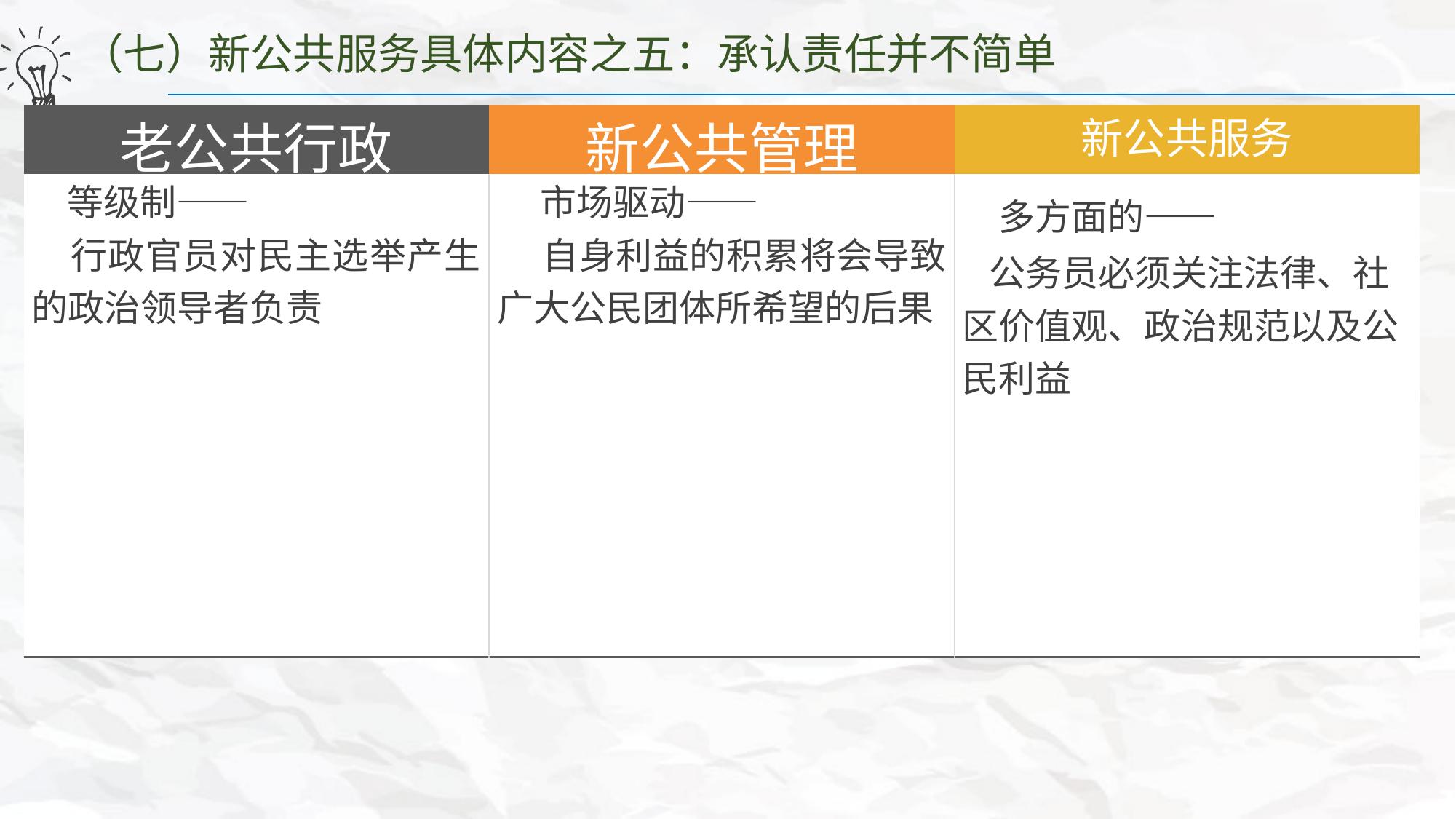

（七）新公共服务具体内容之五：承认责任并不简单

1、传统的争论
弗里德里克和芬纳之争
| 老公共行政 | 新公共管理 | 新公共服务 |
| --- | --- | --- |
| 等级制—— 行政官员对民主选举产生的政治领导者负责 | 市场驱动—— 自身利益的积累将会导致广大公民团体所希望的后果 | 多方面的—— 公务员必须关注法律、社区价值观、政治规范以及公民利益 |
｛
弗里德里克认为，官僚责任的关键就是职业化
芬纳认为，外部控制是民主政体中确保行政责任的最佳手段
2、行政责任：为了什么而负责以及对谁负责？